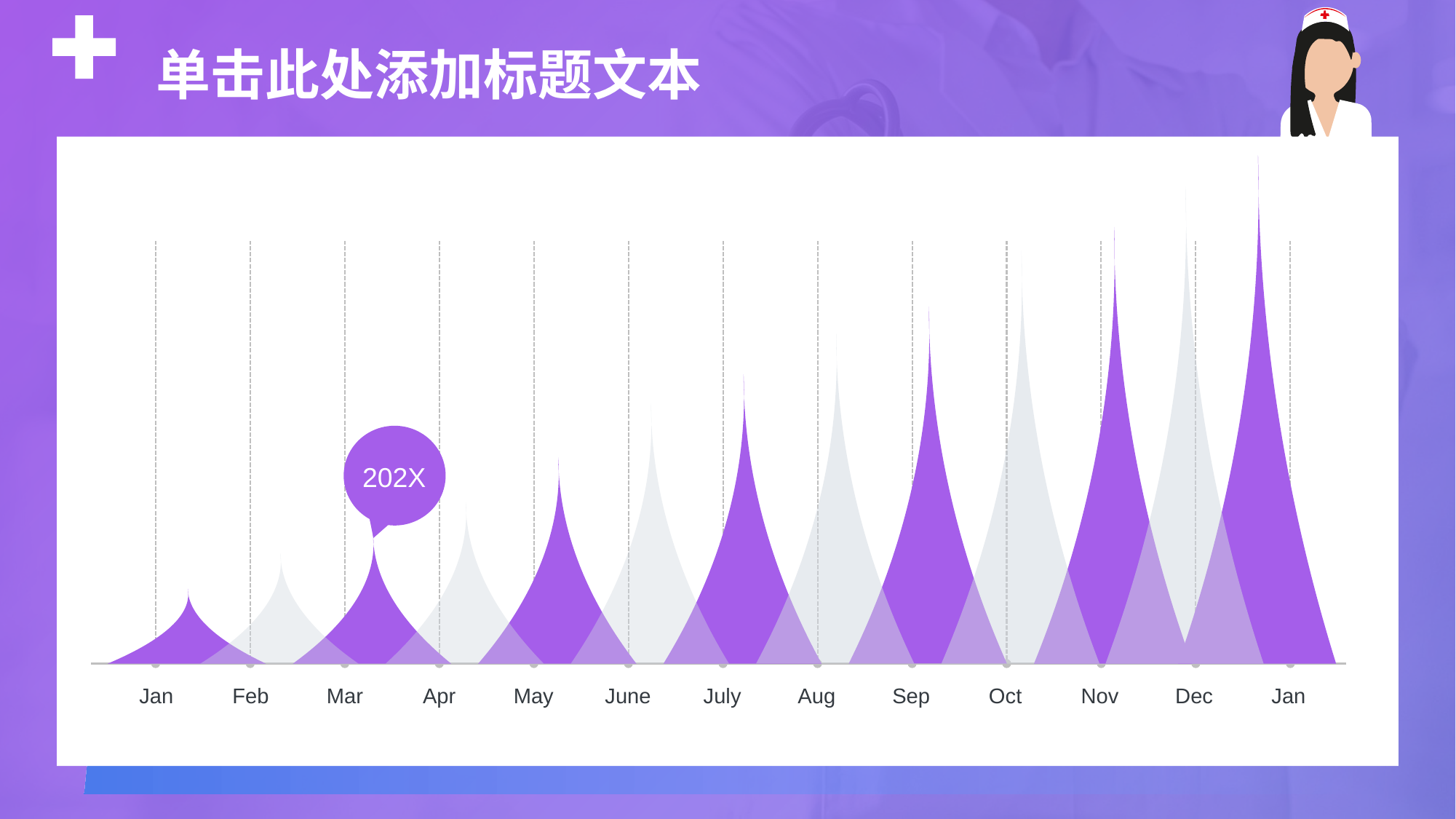

单击此处添加标题文本

Jan
Feb
Mar
Apr
May
June
July
Aug
Sep
Oct
Nov
Dec
Jan

202X